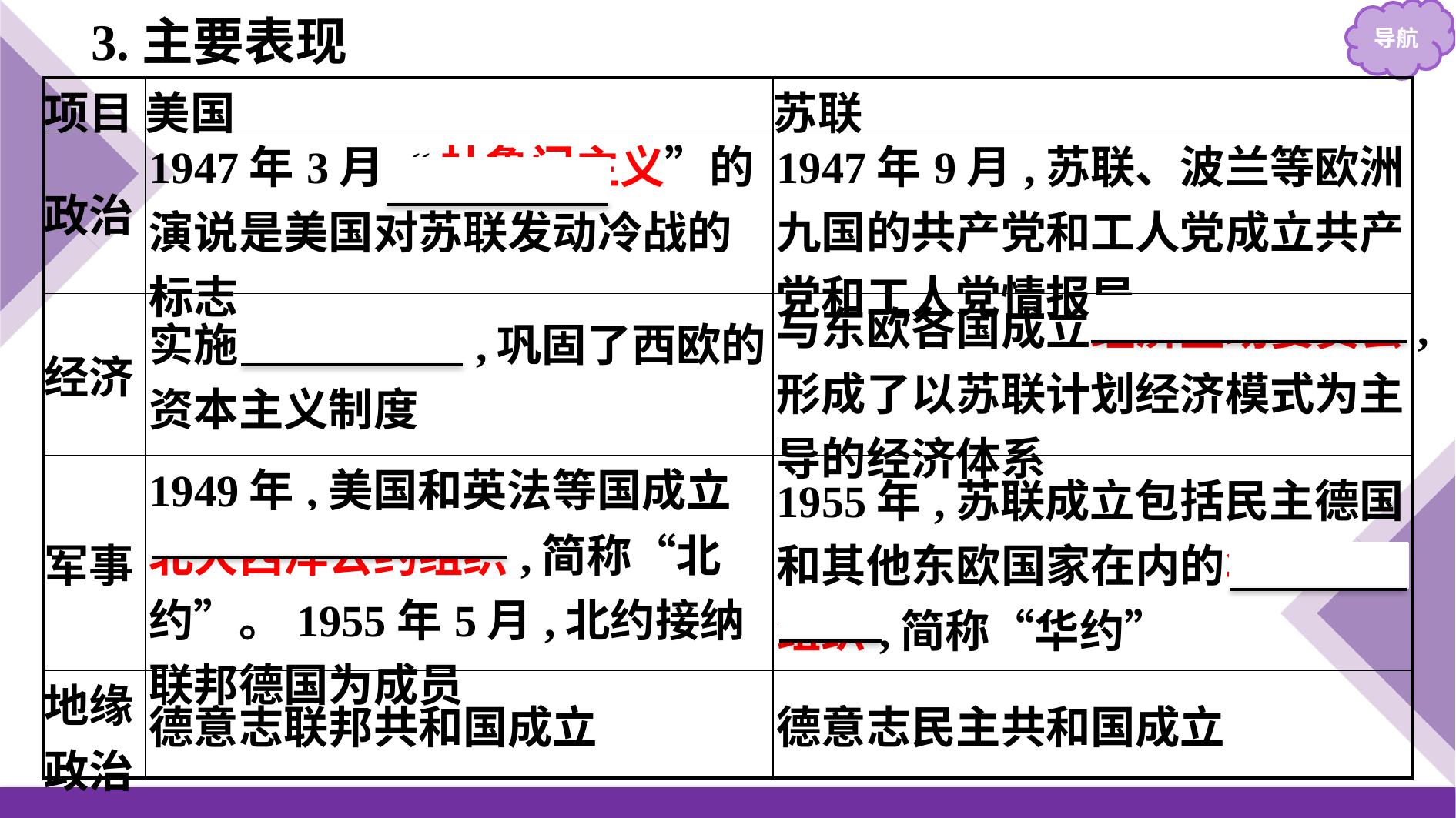

3.主要表现
| 项目 | 美国 | 苏联 |
| --- | --- | --- |
| 政治 | 1947年3月,“杜鲁门主义”的演说是美国对苏联发动冷战的标志 | 1947年9月,苏联、波兰等欧洲九国的共产党和工人党成立共产党和工人党情报局 |
| 经济 | 实施马歇尔计划,巩固了西欧的资本主义制度 | 与东欧各国成立经济互助委员会,形成了以苏联计划经济模式为主导的经济体系 |
| 军事 | 1949年,美国和英法等国成立 北大西洋公约组织,简称“北约”。1955年5月,北约接纳联邦德国为成员 | 1955年,苏联成立包括民主德国和其他东欧国家在内的华沙条约组织,简称“华约” |
| 地缘 政治 | 德意志联邦共和国成立 | 德意志民主共和国成立 |